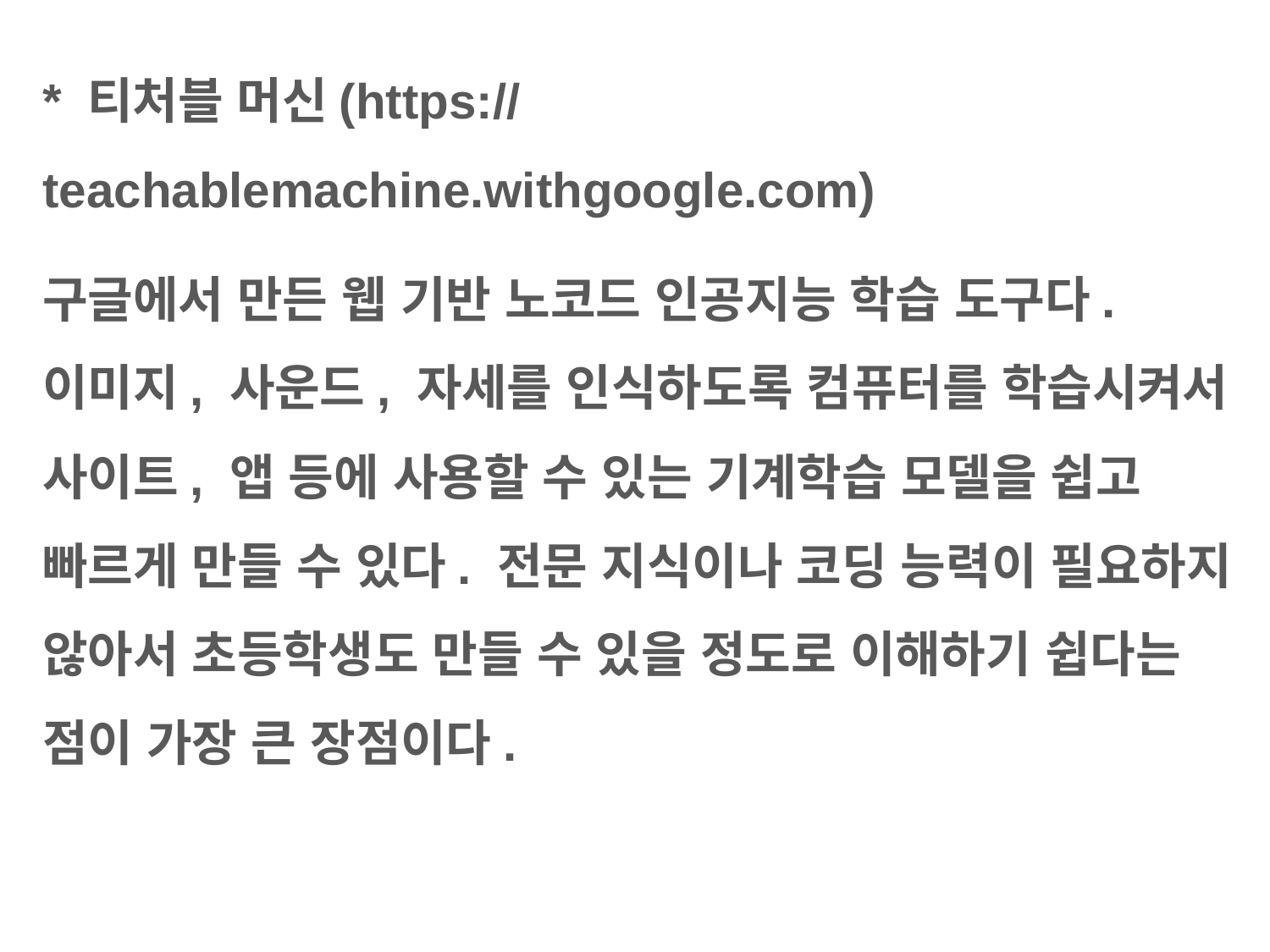

* 티처블 머신(https://teachablemachine.withgoogle.com)
구글에서 만든 웹 기반 노코드 인공지능 학습 도구다. 이미지, 사운드, 자세를 인식하도록 컴퓨터를 학습시켜서 사이트, 앱 등에 사용할 수 있는 기계학습 모델을 쉽고 빠르게 만들 수 있다. 전문 지식이나 코딩 능력이 필요하지 않아서 초등학생도 만들 수 있을 정도로 이해하기 쉽다는 점이 가장 큰 장점이다.